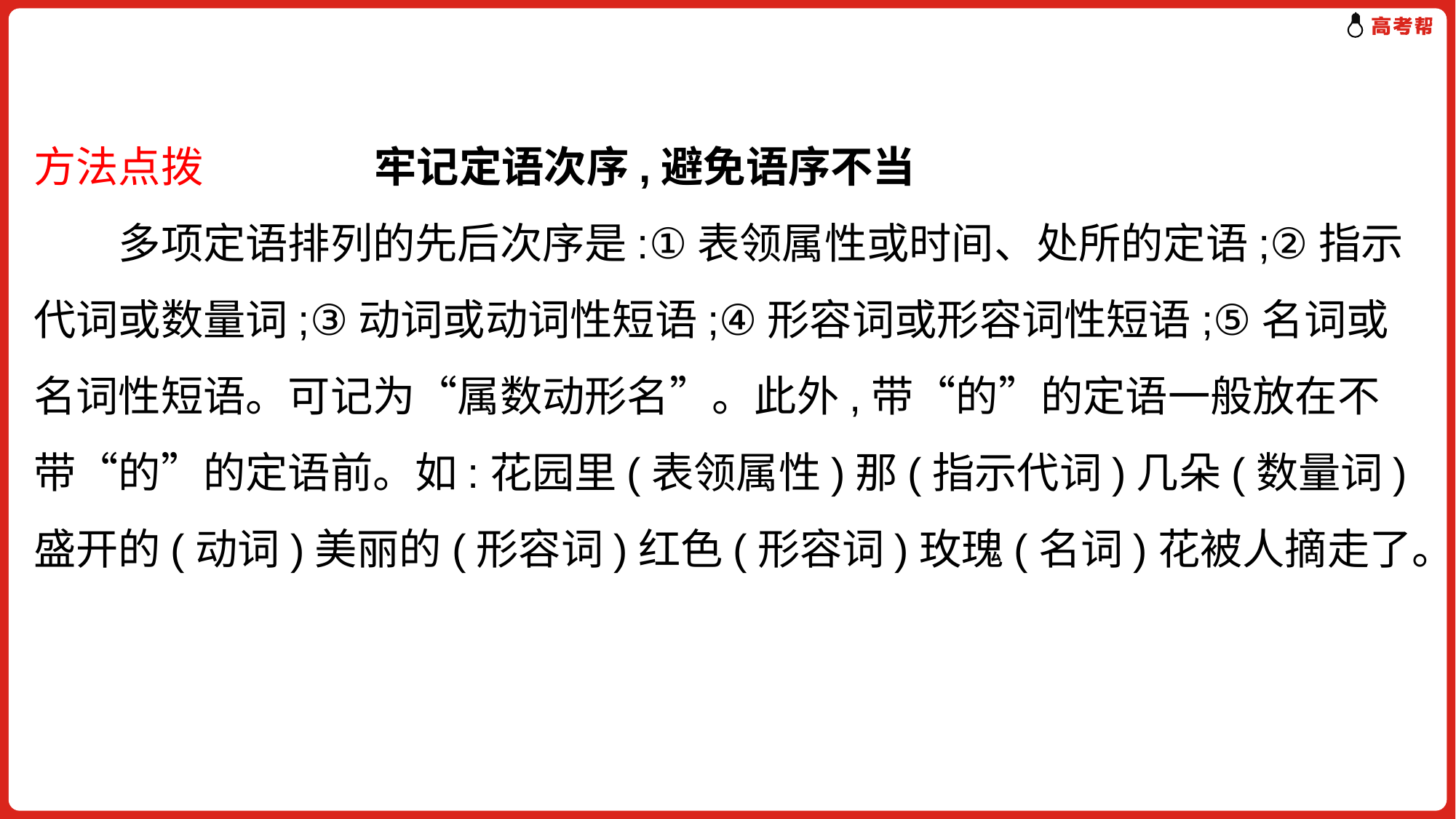

方法点拨                  牢记定语次序,避免语序不当
　　多项定语排列的先后次序是:①表领属性或时间、处所的定语;②指示代词或数量词;③动词或动词性短语;④形容词或形容词性短语;⑤名词或名词性短语。可记为“属数动形名”。此外,带“的”的定语一般放在不带“的”的定语前。如:花园里(表领属性)那(指示代词)几朵(数量词)盛开的(动词)美丽的(形容词)红色(形容词)玫瑰(名词)花被人摘走了。